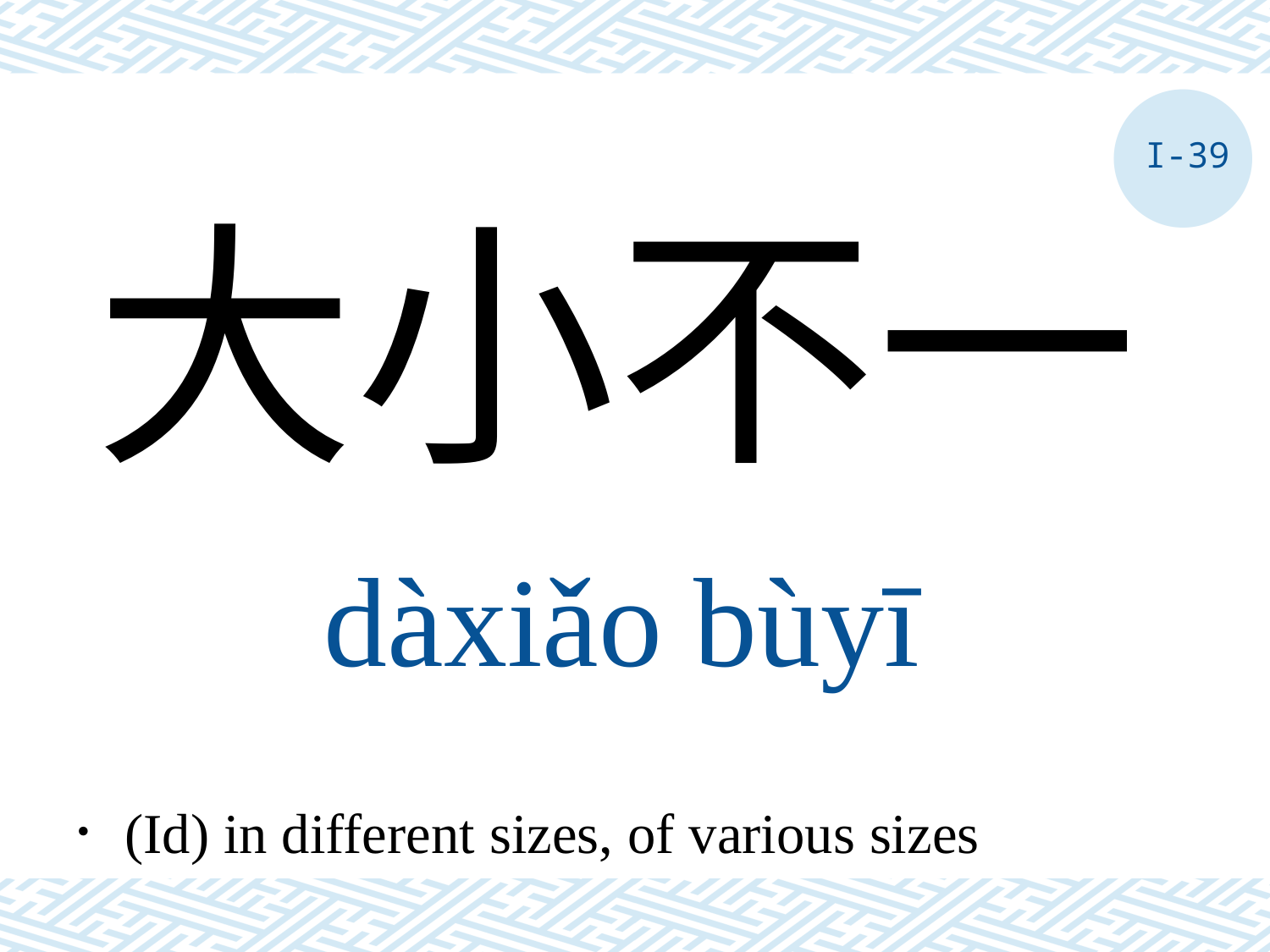

I-39

大小不一
dàxiǎo bùyī
．(Id) in different sizes, of various sizes